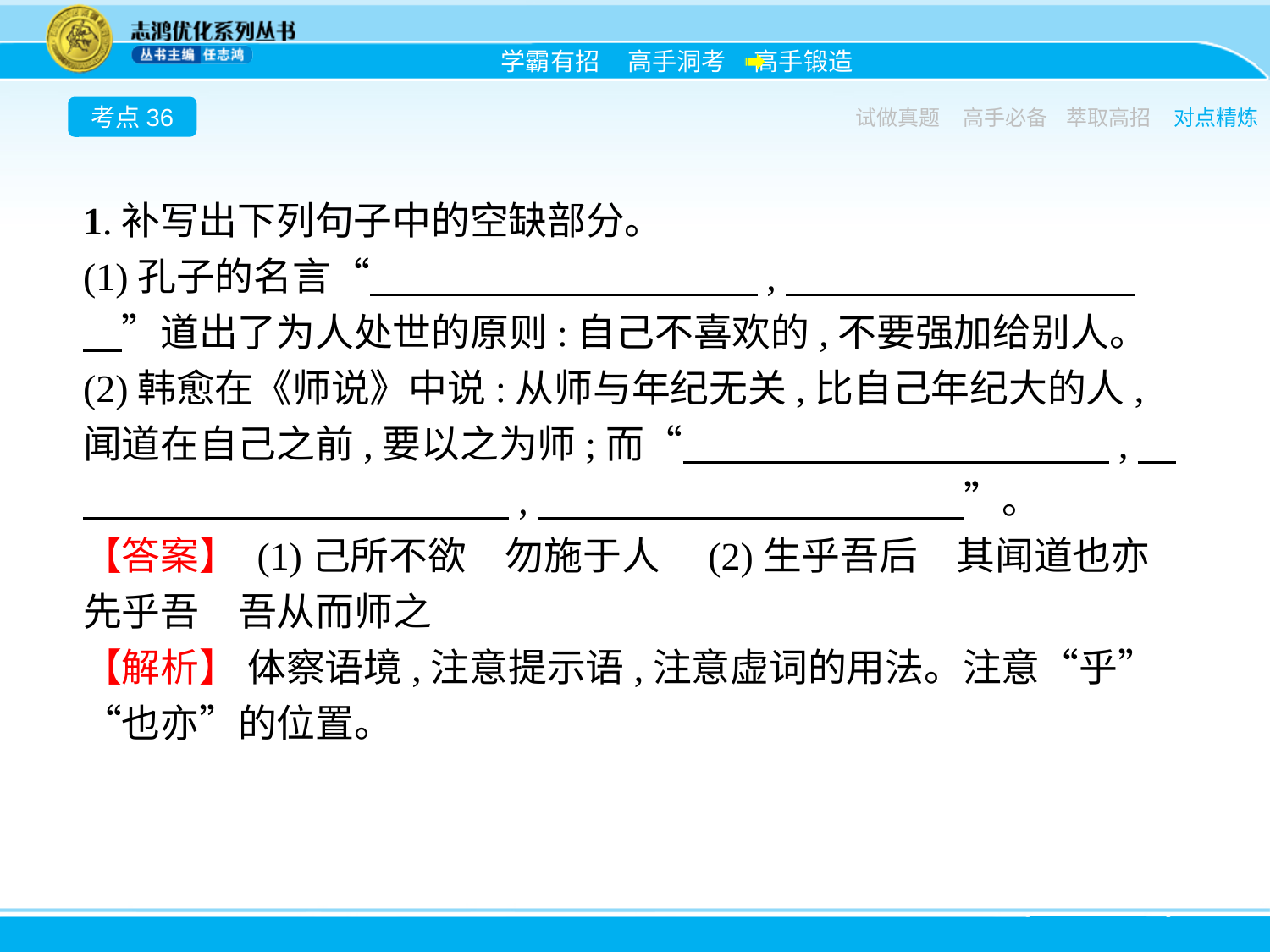

考点36
试做真题
高手必备
萃取高招
对点精炼
1.补写出下列句子中的空缺部分。
(1)孔子的名言“　　　　　　　　　　,　　　　　　　　　　”道出了为人处世的原则:自己不喜欢的,不要强加给别人。
(2)韩愈在《师说》中说:从师与年纪无关,比自己年纪大的人,闻道在自己之前,要以之为师;而“　　　　　　　　　　　,　　　　　　　　　　　　,　　　　　　　　　　　”。
【答案】 (1)己所不欲　勿施于人　(2)生乎吾后　其闻道也亦先乎吾　吾从而师之
【解析】 体察语境,注意提示语,注意虚词的用法。注意“乎”“也亦”的位置。